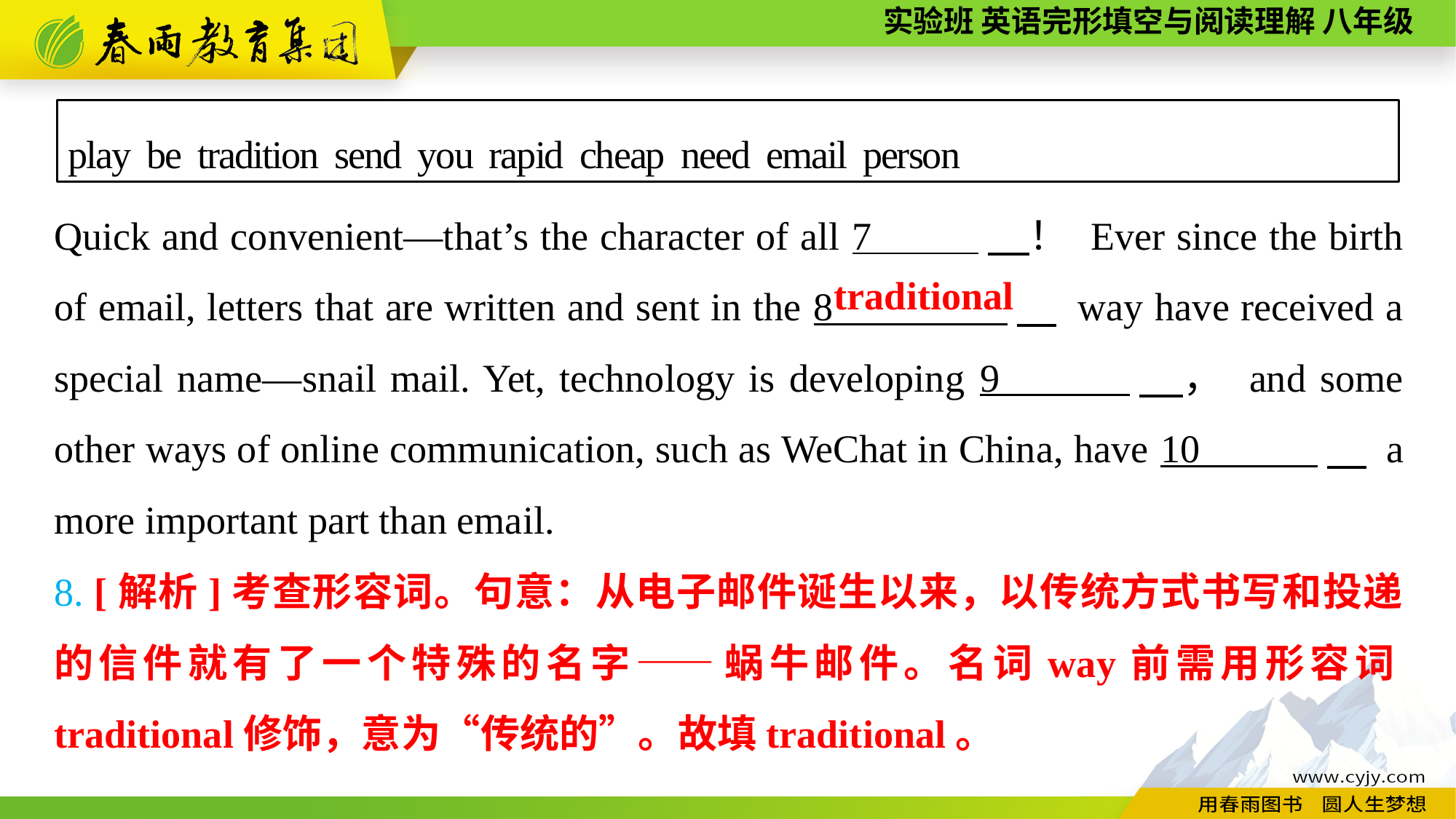

play  be  tradition  send  you  rapid  cheap  need  email  person
Quick and convenient—that’s the character of all 7         　！ Ever since the birth of email, letters that are written and sent in the 8               　 way have received a special name—snail mail. Yet, technology is developing 9         　， and some other ways of online communication, such as WeChat in China, have 10           　 a more important part than email.
traditional
8. [解析]考查形容词。句意：从电子邮件诞生以来，以传统方式书写和投递的信件就有了一个特殊的名字——蜗牛邮件。名词way前需用形容词traditional修饰，意为“传统的”。故填traditional。